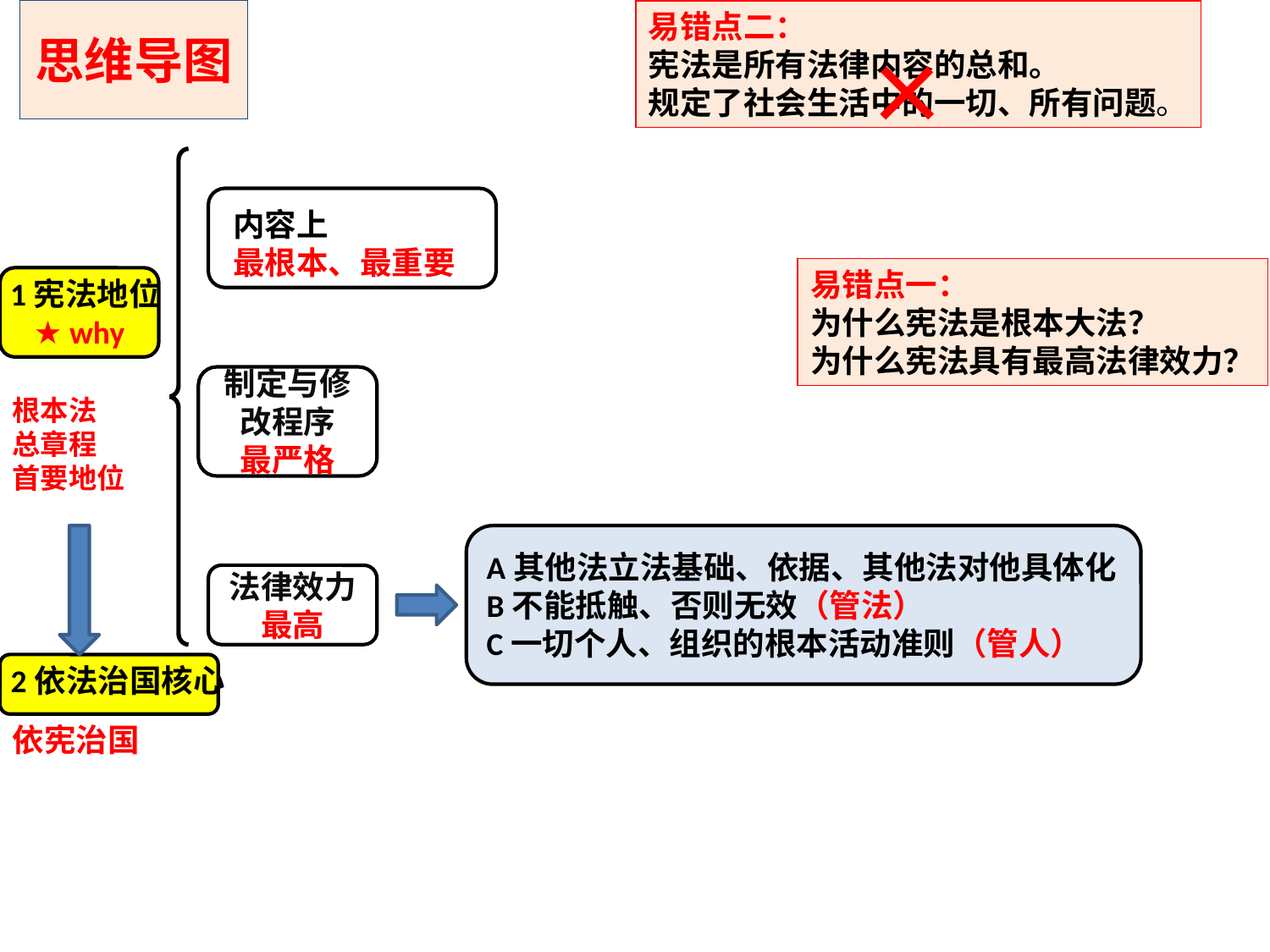

# 思维导图
易错点二：
宪法是所有法律内容的总和。
规定了社会生活中的一切、所有问题。
×

内容上
最根本、最重要

易错点一：
为什么宪法是根本大法？
为什么宪法具有最高法律效力？

★ why
1宪法地位

制定与修改程序
最严格

根本法
总章程
首要地位

A其他法立法基础、依据、其他法对他具体化
B不能抵触、否则无效（管法）
C一切个人、组织的根本活动准则（管人）

法律效力
最高

2依法治国核心
依宪治国